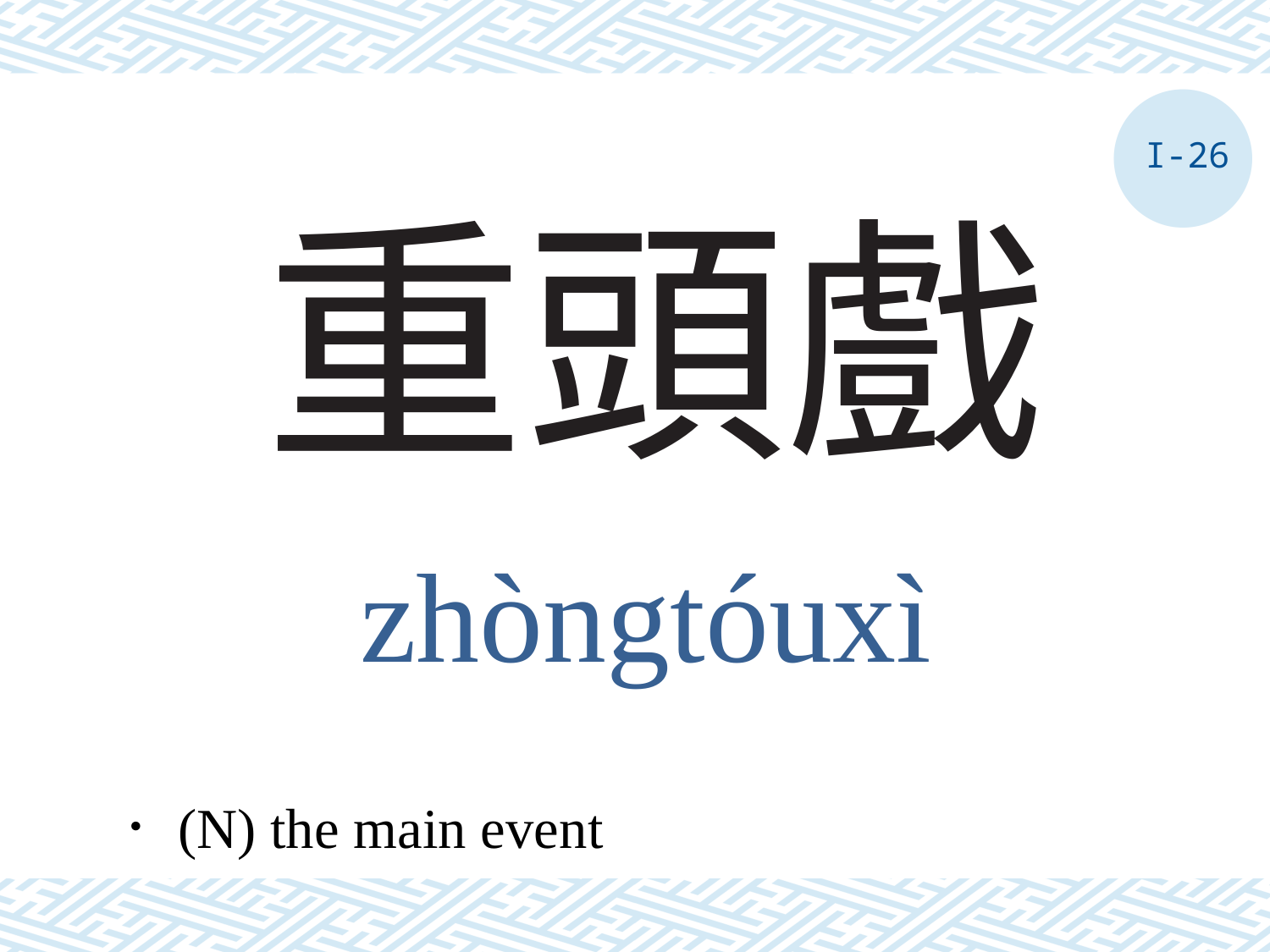

I-26

# 重頭戲
zhòngtóuxì
．(N) the main event